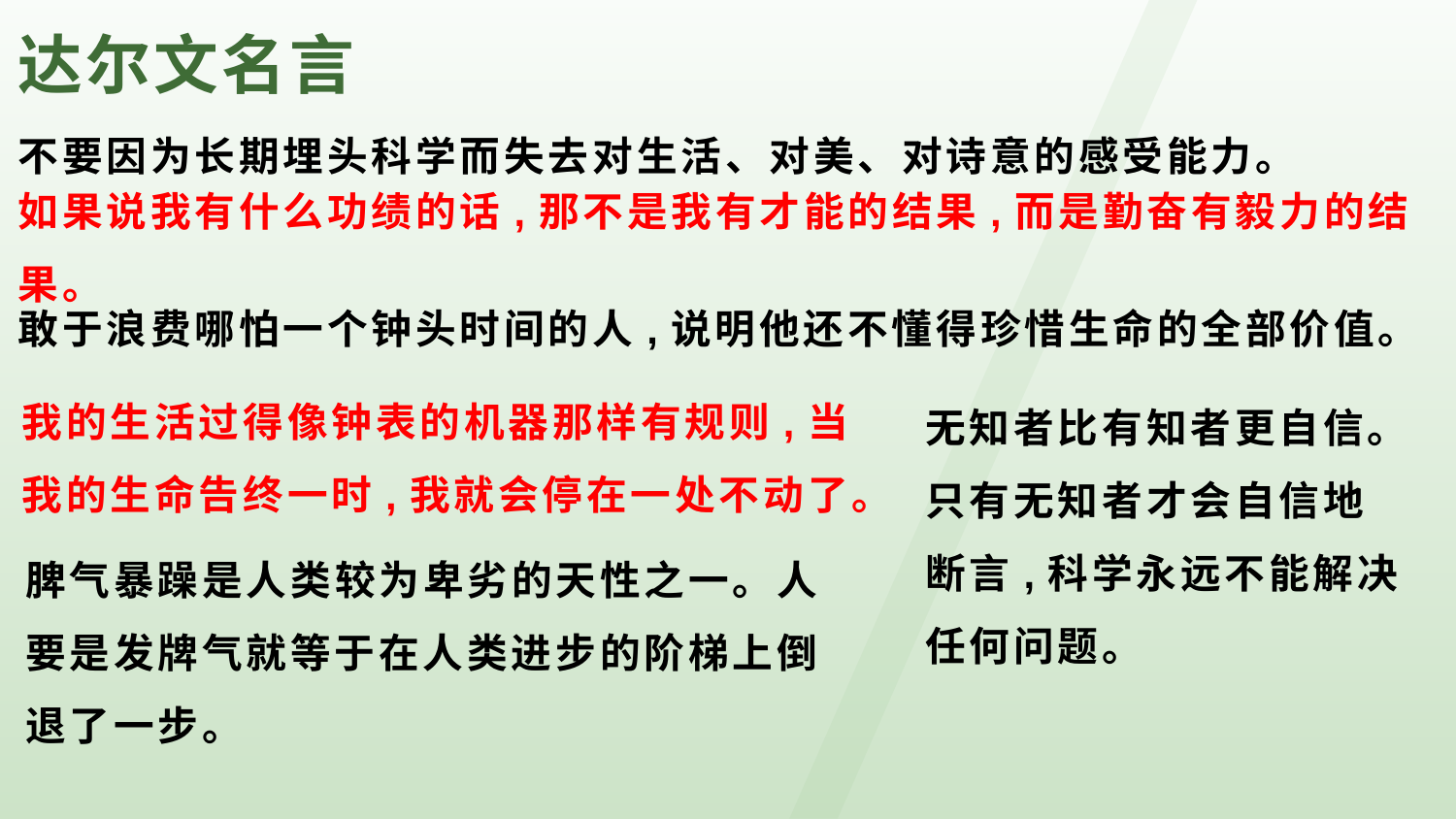

达尔文名言
不要因为长期埋头科学而失去对生活、对美、对诗意的感受能力。
如果说我有什么功绩的话,那不是我有才能的结果,而是勤奋有毅力的结果。
敢于浪费哪怕一个钟头时间的人,说明他还不懂得珍惜生命的全部价值。
我的生活过得像钟表的机器那样有规则,当我的生命告终一时,我就会停在一处不动了。
无知者比有知者更自信。只有无知者才会自信地断言,科学永远不能解决任何问题。
脾气暴躁是人类较为卑劣的天性之一。人要是发牌气就等于在人类进步的阶梯上倒退了一步。